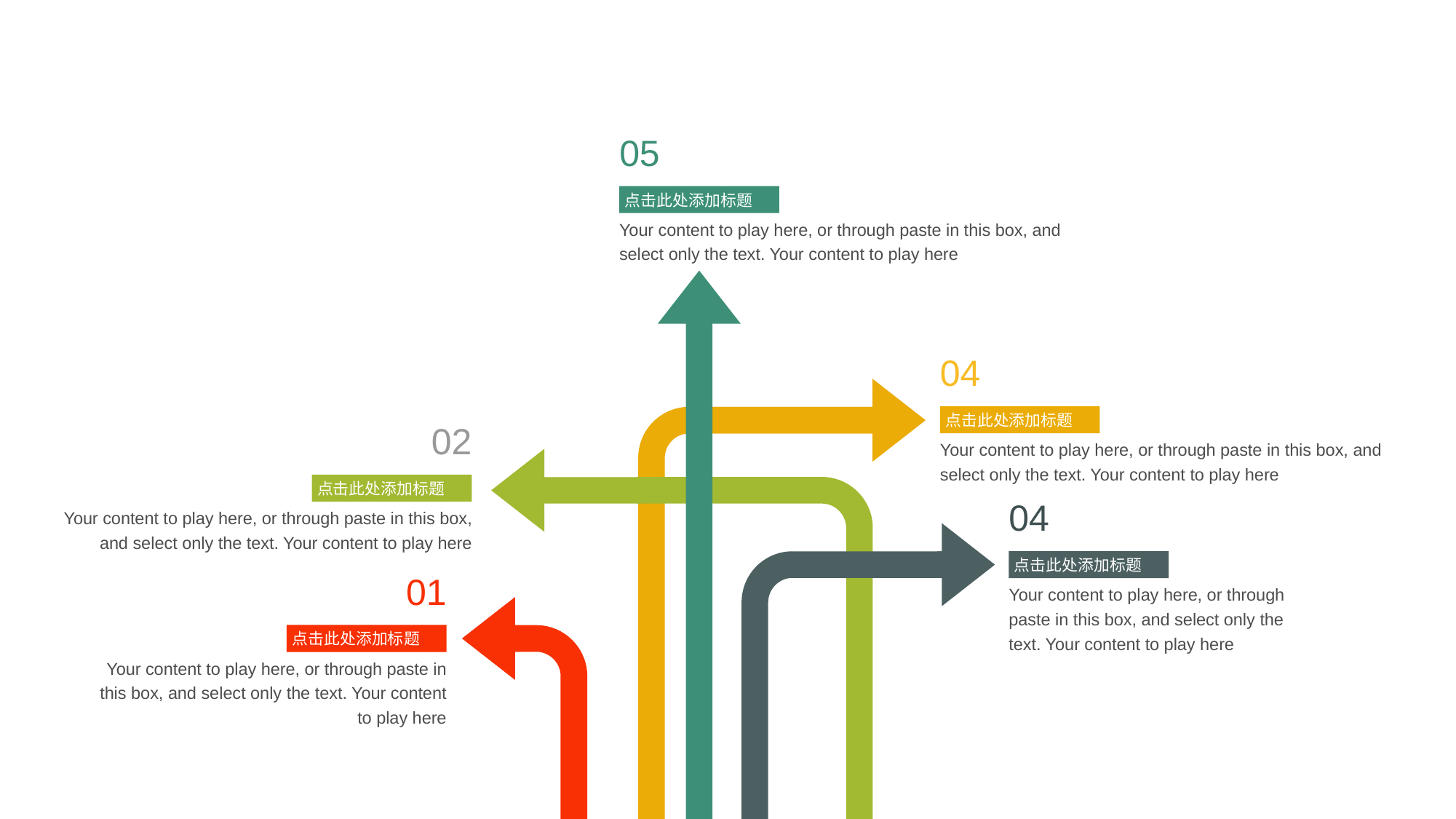

05
点击此处添加标题
Your content to play here, or through paste in this box, and select only the text. Your content to play here
04
点击此处添加标题
Your content to play here, or through paste in this box, and select only the text. Your content to play here
02
点击此处添加标题
Your content to play here, or through paste in this box, and select only the text. Your content to play here
04
点击此处添加标题
Your content to play here, or through paste in this box, and select only the text. Your content to play here
01
点击此处添加标题
Your content to play here, or through paste in this box, and select only the text. Your content to play here